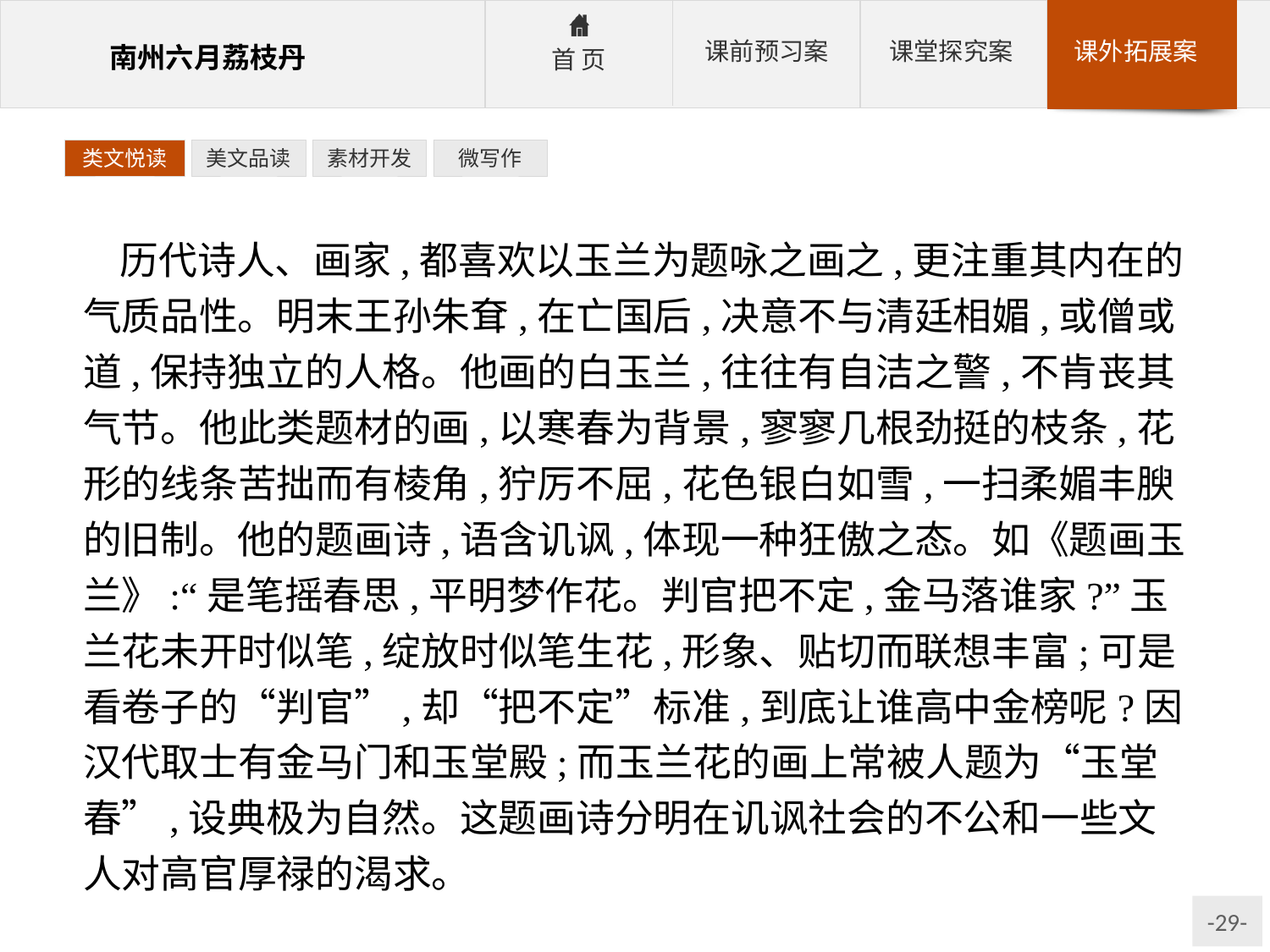

类文悦读
美文品读
素材开发
微写作
历代诗人、画家,都喜欢以玉兰为题咏之画之,更注重其内在的气质品性。明末王孙朱耷,在亡国后,决意不与清廷相媚,或僧或道,保持独立的人格。他画的白玉兰,往往有自洁之警,不肯丧其气节。他此类题材的画,以寒春为背景,寥寥几根劲挺的枝条,花形的线条苦拙而有棱角,狞厉不屈,花色银白如雪,一扫柔媚丰腴的旧制。他的题画诗,语含讥讽,体现一种狂傲之态。如《题画玉兰》:“是笔摇春思,平明梦作花。判官把不定,金马落谁家?”玉兰花未开时似笔,绽放时似笔生花,形象、贴切而联想丰富;可是看卷子的“判官”,却“把不定”标准,到底让谁高中金榜呢?因汉代取士有金马门和玉堂殿;而玉兰花的画上常被人题为“玉堂春”,设典极为自然。这题画诗分明在讥讽社会的不公和一些文人对高官厚禄的渴求。